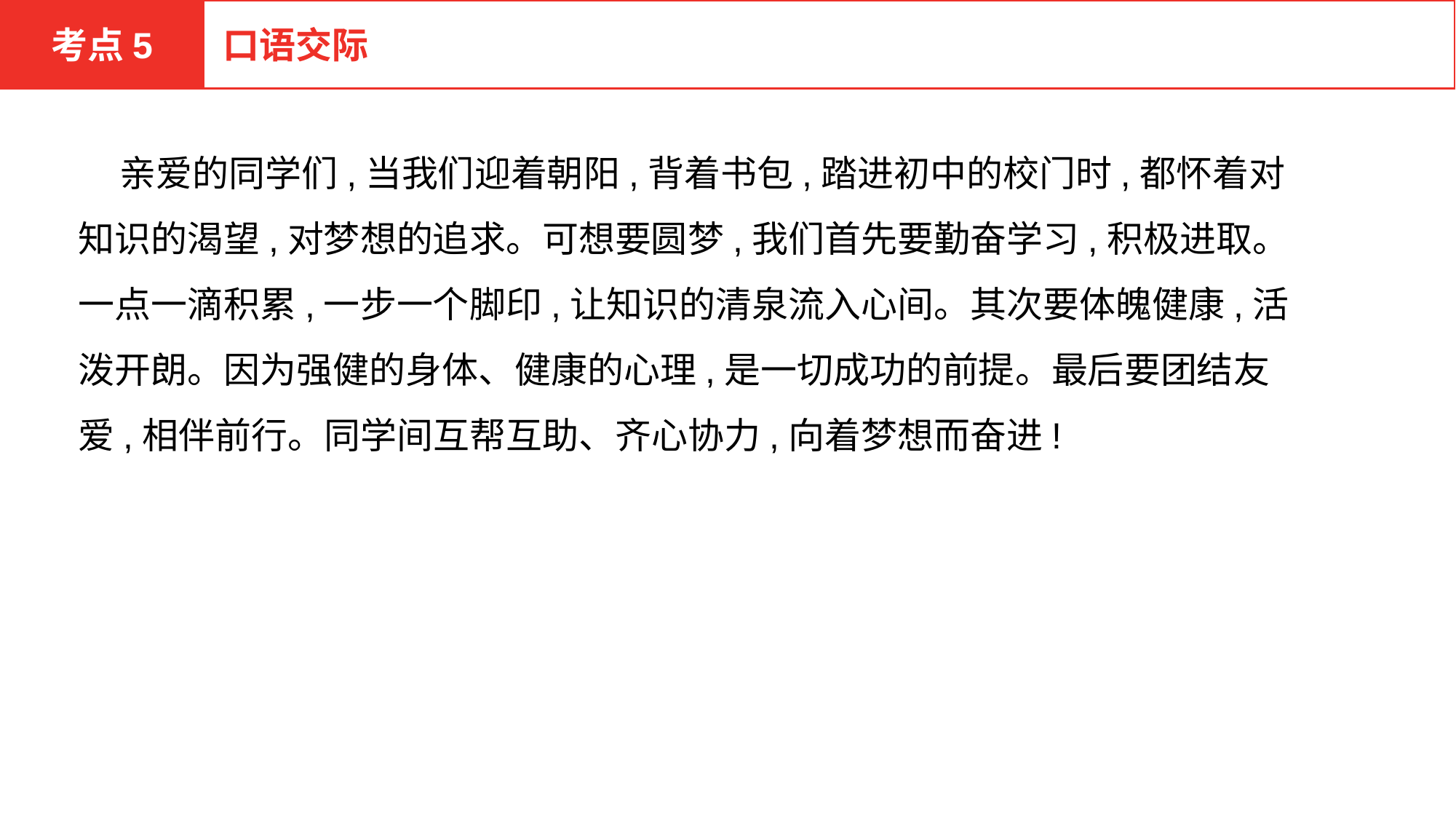

考点5
口语交际
    亲爱的同学们,当我们迎着朝阳,背着书包,踏进初中的校门时,都怀着对知识的渴望,对梦想的追求。可想要圆梦,我们首先要勤奋学习,积极进取。一点一滴积累,一步一个脚印,让知识的清泉流入心间。其次要体魄健康,活泼开朗。因为强健的身体、健康的心理,是一切成功的前提。最后要团结友爱,相伴前行。同学间互帮互助、齐心协力,向着梦想而奋进!